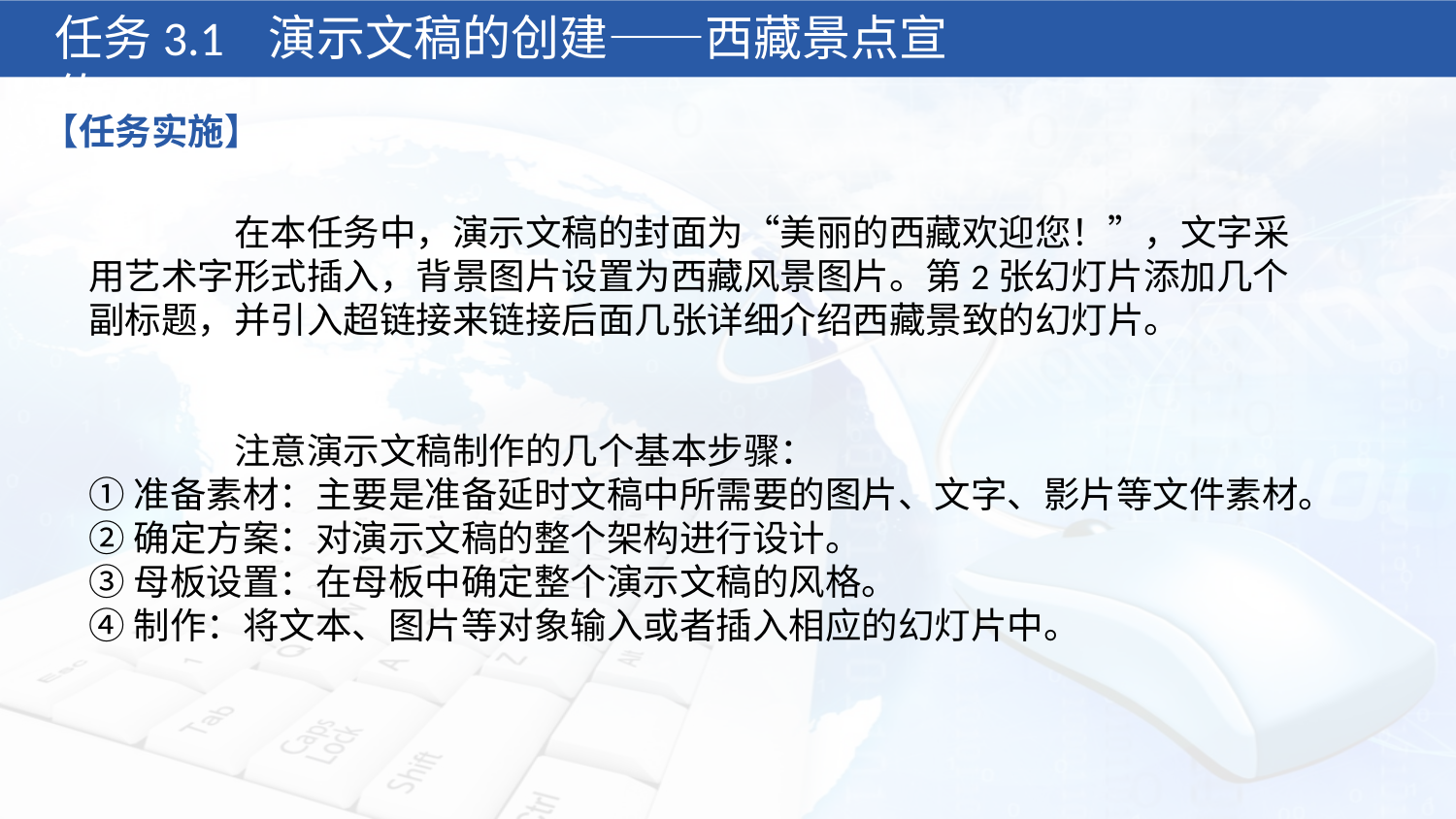

任务3.1   演示文稿的创建——西藏景点宣传
【任务实施】
	在本任务中，演示文稿的封面为“美丽的西藏欢迎您！”，文字采用艺术字形式插入，背景图片设置为西藏风景图片。第2张幻灯片添加几个副标题，并引入超链接来链接后面几张详细介绍西藏景致的幻灯片。

	注意演示文稿制作的几个基本步骤：
①准备素材：主要是准备延时文稿中所需要的图片、文字、影片等文件素材。
②确定方案：对演示文稿的整个架构进行设计。
③母板设置：在母板中确定整个演示文稿的风格。
④制作：将文本、图片等对象输入或者插入相应的幻灯片中。